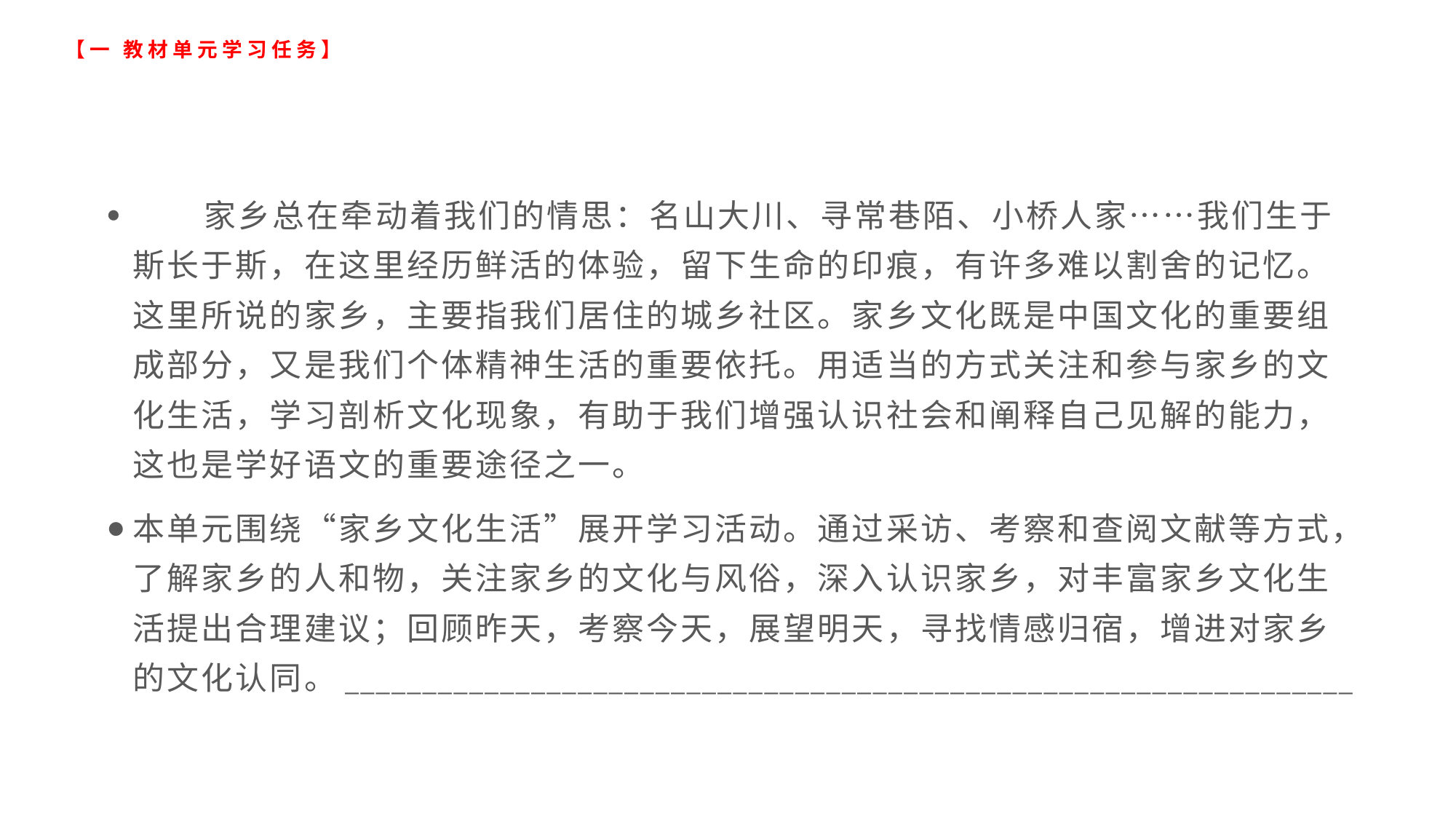

# 【一 教材单元学习任务】
　　  家乡总在牵动着我们的情思：名山大川、寻常巷陌、小桥人家……我们生于斯长于斯，在这里经历鲜活的体验，留下生命的印痕，有许多难以割舍的记忆。这里所说的家乡，主要指我们居住的城乡社区。家乡文化既是中国文化的重要组成部分，又是我们个体精神生活的重要依托。用适当的方式关注和参与家乡的文化生活，学习剖析文化现象，有助于我们增强认识社会和阐释自己见解的能力，这也是学好语文的重要途径之一。
本单元围绕“家乡文化生活”展开学习活动。通过采访、考察和查阅文献等方式，了解家乡的人和物，关注家乡的文化与风俗，深入认识家乡，对丰富家乡文化生活提出合理建议；回顾昨天，考察今天，展望明天，寻找情感归宿，增进对家乡的文化认同。_________________________________________________________________